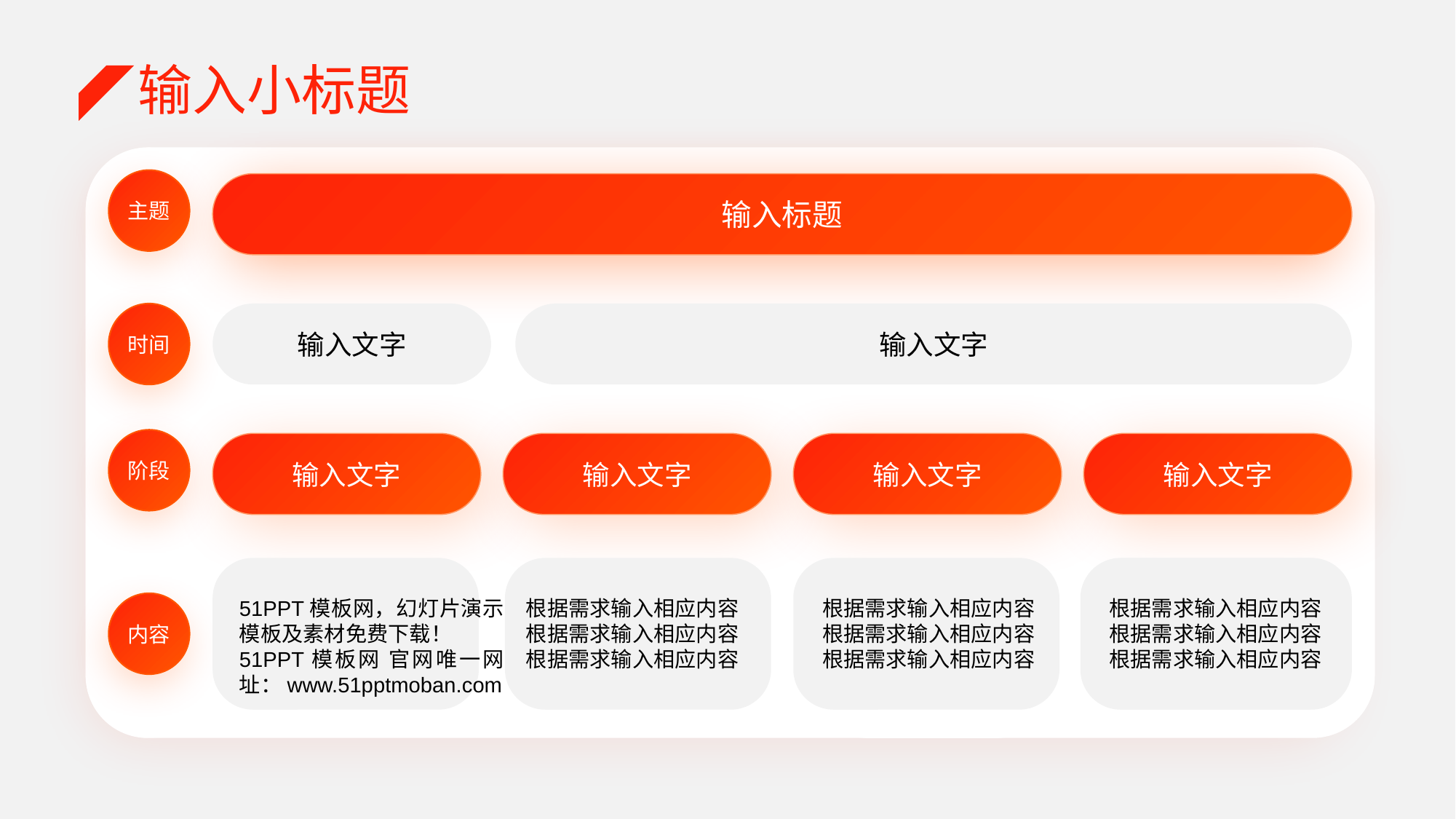

输入小标题

主题
输入标题
时间
输入文字
输入文字
阶段

输入文字
输入文字
输入文字
输入文字

51PPT模板网，幻灯片演示模板及素材免费下载！
51PPT模板网 官网唯一网址：www.51pptmoban.com

根据需求输入相应内容
根据需求输入相应内容
根据需求输入相应内容

根据需求输入相应内容
根据需求输入相应内容
根据需求输入相应内容

根据需求输入相应内容
根据需求输入相应内容
根据需求输入相应内容

内容